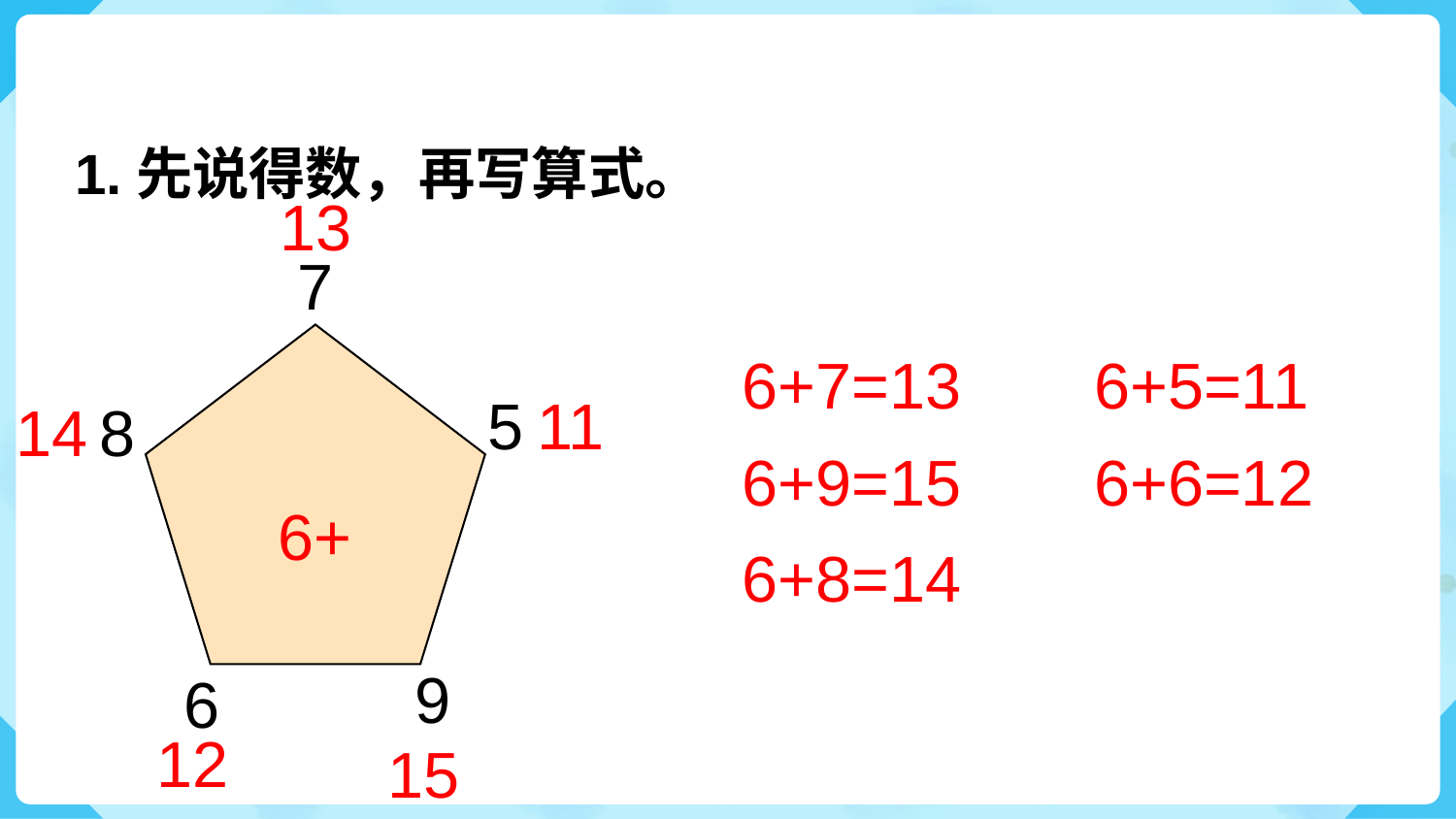

1.先说得数，再写算式。
13
7
6+
6+7=13
6+5=11
5
11
14
8
6+9=15
6+6=12
6+8=14
9
6
12
15